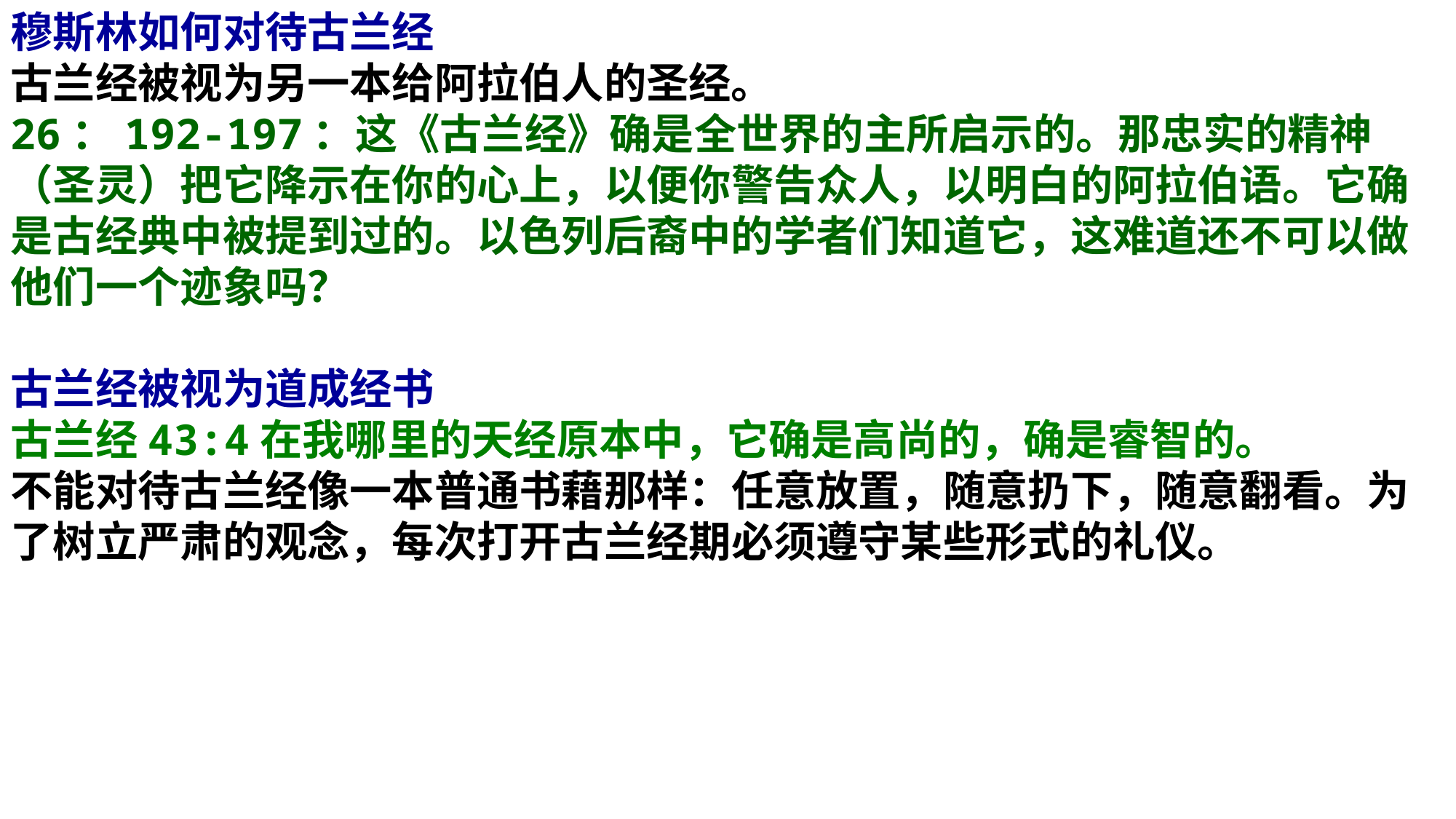

穆斯林如何对待古兰经
古兰经被视为另一本给阿拉伯人的圣经。
26：192-197：这《古兰经》确是全世界的主所启示的。那忠实的精神（圣灵）把它降示在你的心上，以便你警告众人，以明白的阿拉伯语。它确是古经典中被提到过的。以色列后裔中的学者们知道它，这难道还不可以做他们一个迹象吗？

古兰经被视为道成经书
古兰经43:4在我哪里的天经原本中，它确是高尚的，确是睿智的。
不能对待古兰经像一本普通书藉那样：任意放置，随意扔下，随意翻看。为了树立严肃的观念，每次打开古兰经期必须遵守某些形式的礼仪。